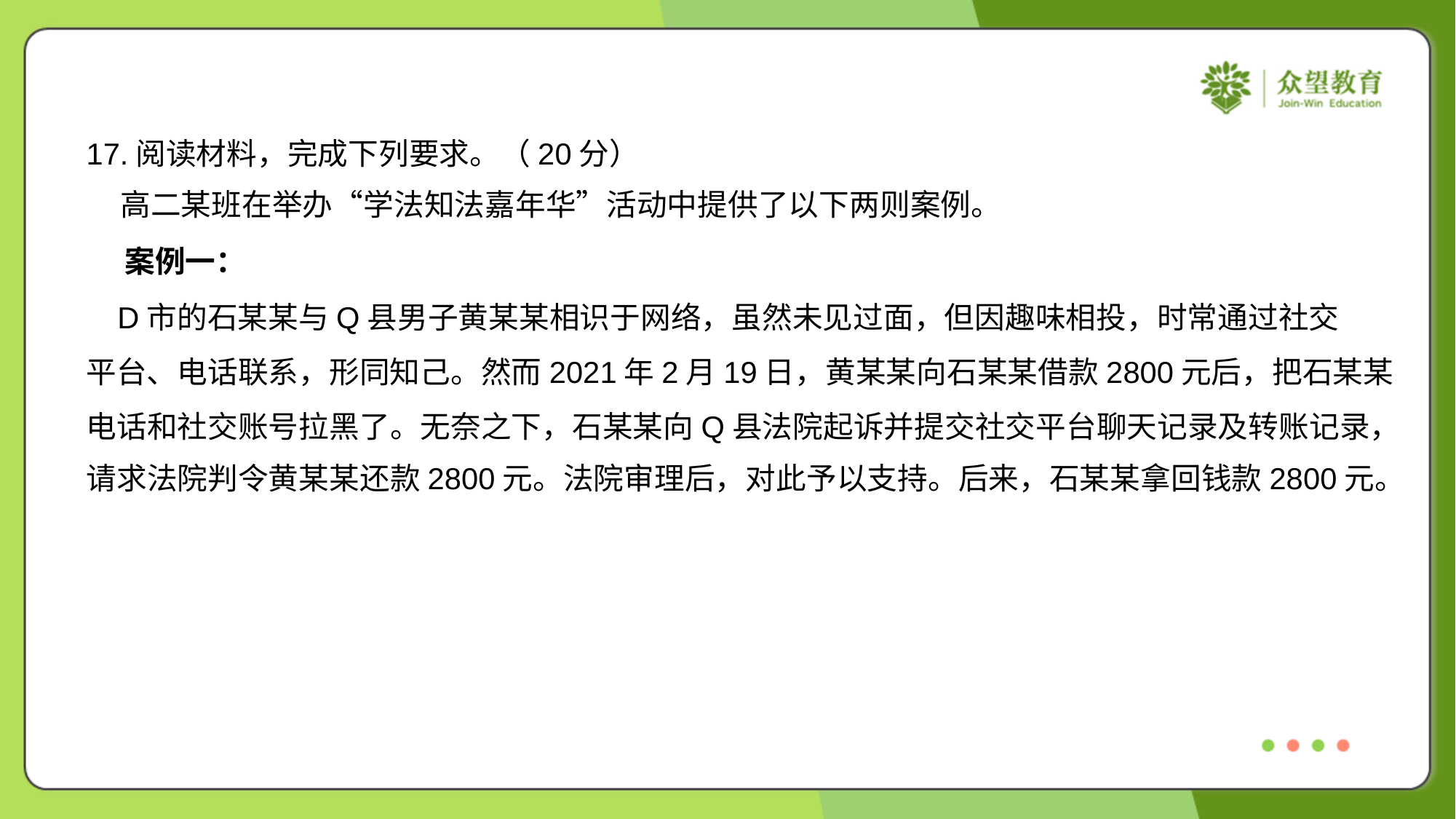

17.阅读材料，完成下列要求。（20分）
    高二某班在举办“学法知法嘉年华”活动中提供了以下两则案例。
    案例一：
    D市的石某某与Q县男子黄某某相识于网络，虽然未见过面，但因趣味相投，时常通过社交
平台、电话联系，形同知己。然而2021年2月19日，黄某某向石某某借款2800元后，把石某某
电话和社交账号拉黑了。无奈之下，石某某向Q县法院起诉并提交社交平台聊天记录及转账记录，
请求法院判令黄某某还款2800元。法院审理后，对此予以支持。后来，石某某拿回钱款2800元。